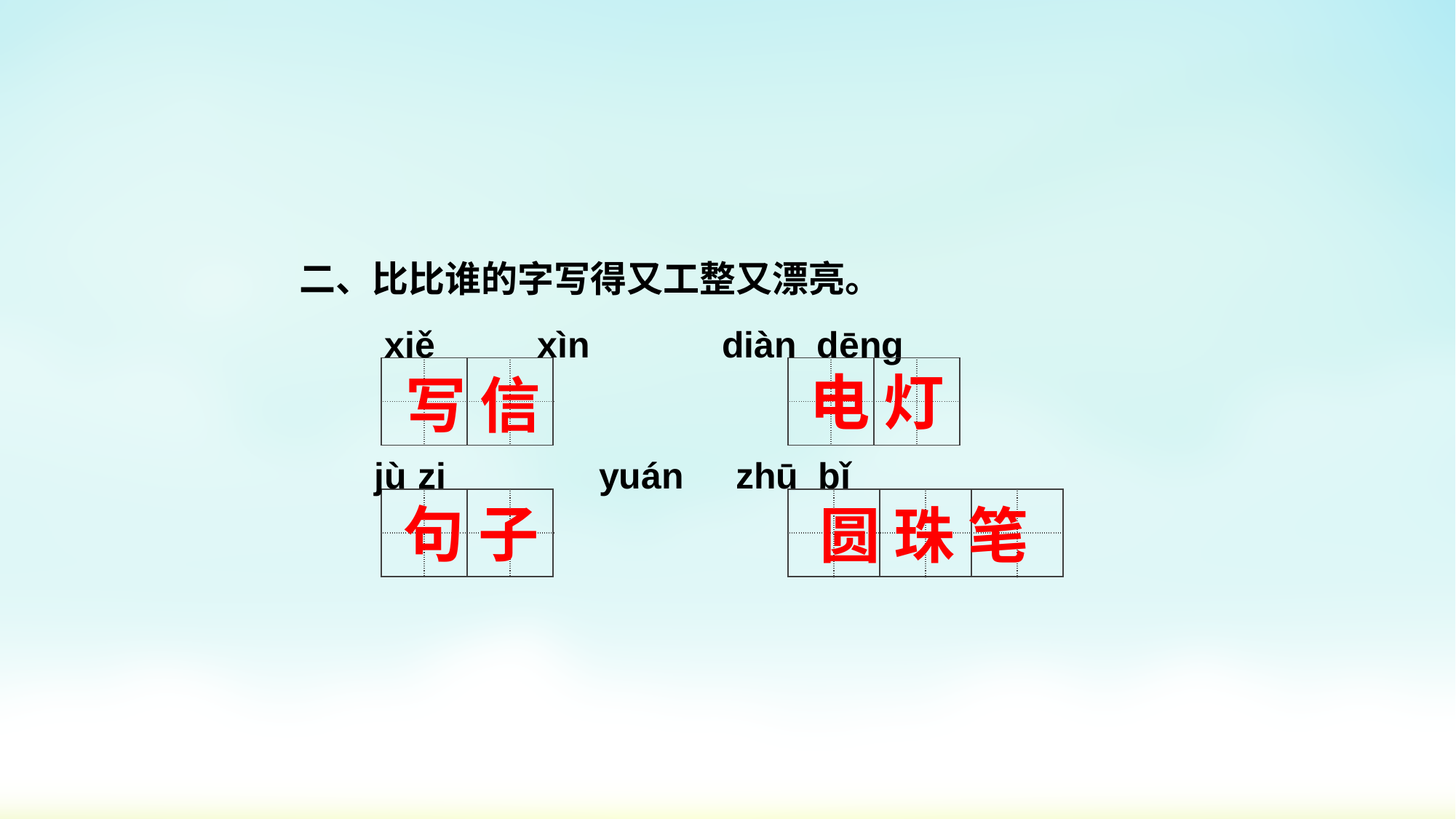

二、比比谁的字写得又工整又漂亮。
 xiě	  xìn             diàn  dēnɡ

jù	 zi               yuán	zhū  bǐ

|  |  |  |  |
| --- | --- | --- | --- |
|  |  |  |  |
|  |  |  |  |
| --- | --- | --- | --- |
|  |  |  |  |
电 灯
写 信
|  |  |  |  |
| --- | --- | --- | --- |
|  |  |  |  |
|  |  |  |  |  |  |
| --- | --- | --- | --- | --- | --- |
|  |  |  |  |  |  |
句 子
圆 珠 笔